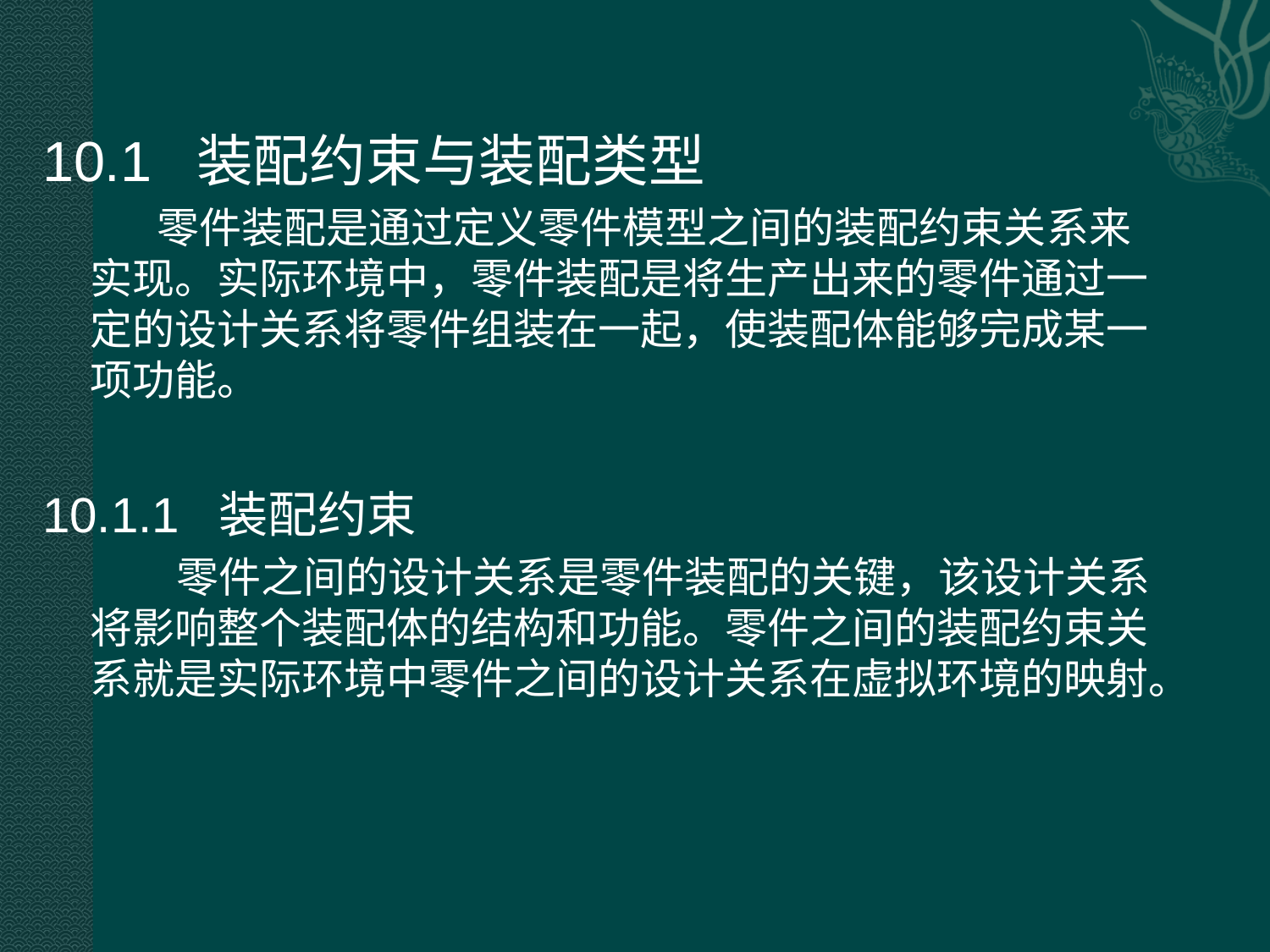

10.1  装配约束与装配类型
           零件装配是通过定义零件模型之间的装配约束关系来实现。实际环境中，零件装配是将生产出来的零件通过一定的设计关系将零件组装在一起，使装配体能够完成某一项功能。

10.1.1  装配约束
             零件之间的设计关系是零件装配的关键，该设计关系将影响整个装配体的结构和功能。零件之间的装配约束关系就是实际环境中零件之间的设计关系在虚拟环境的映射。